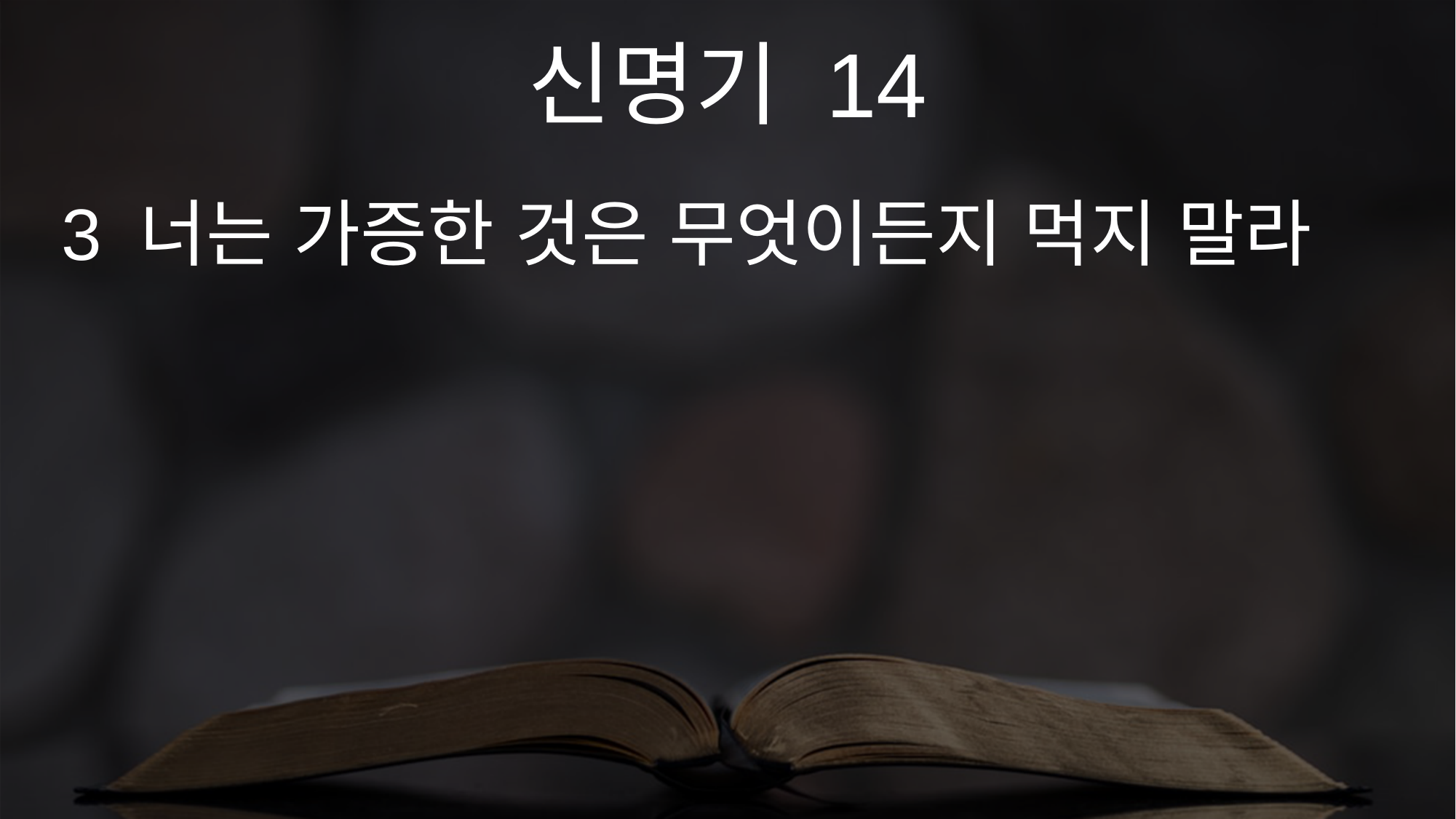

신명기 14
3 너는 가증한 것은 무엇이든지 먹지 말라